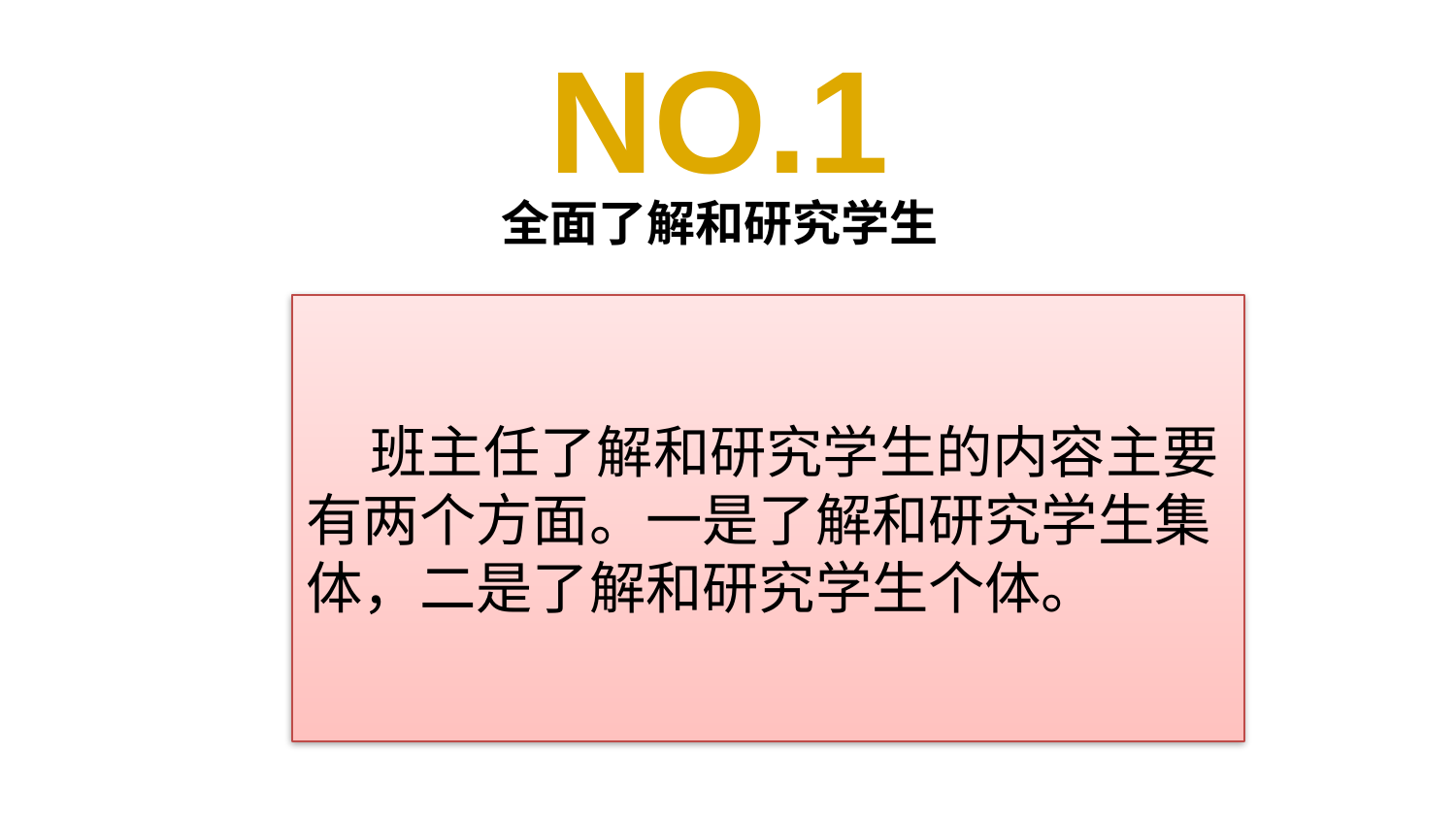

NO.1
全面了解和研究学生
    班主任了解和研究学生的内容主要有两个方面。一是了解和研究学生集体，二是了解和研究学生个体。